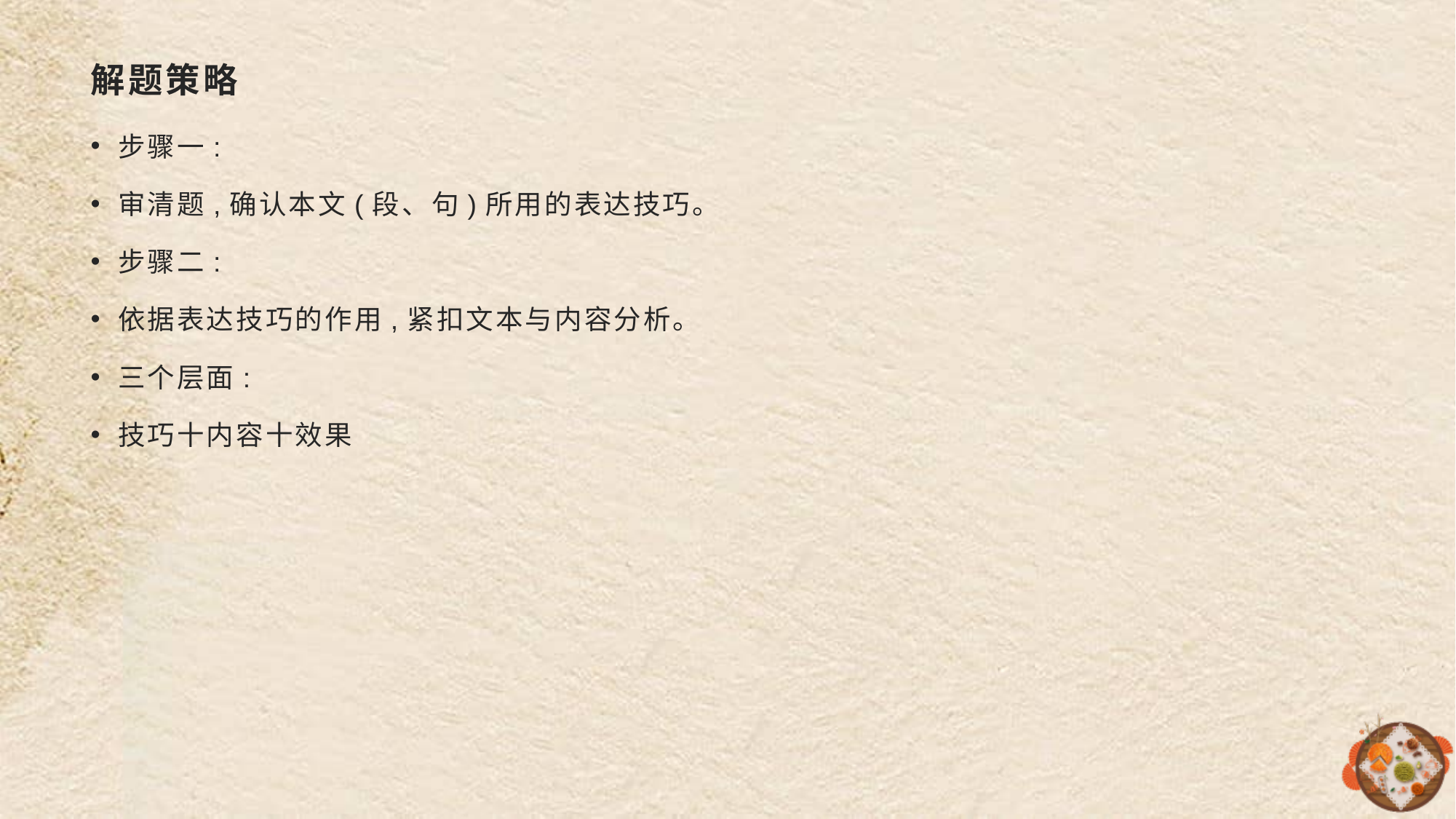

# 解题策略
步骤一:
审清题,确认本文(段、句)所用的表达技巧。
步骤二:
依据表达技巧的作用,紧扣文本与内容分析。
三个层面:
技巧十内容十效果